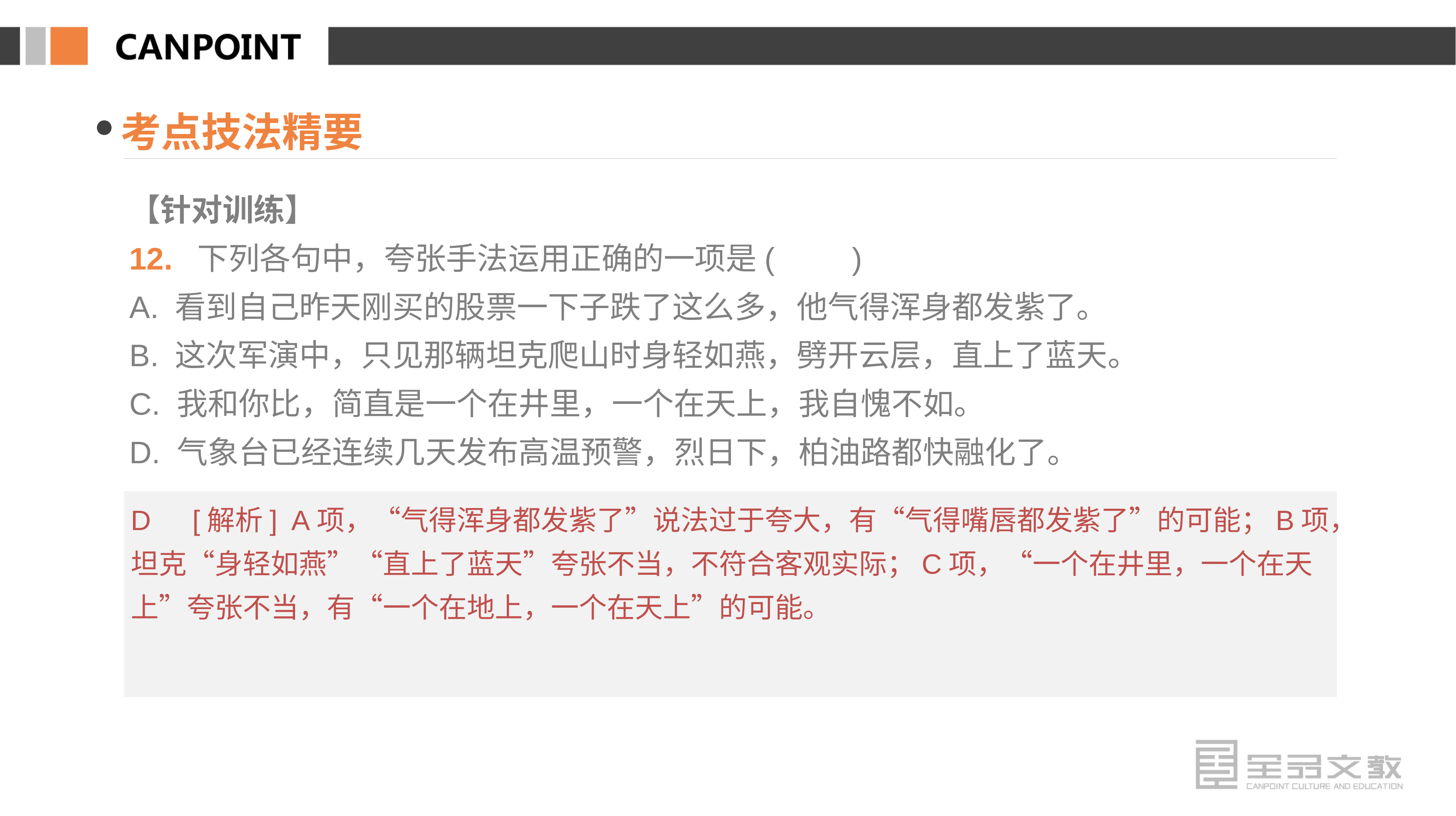

考点技法精要

【针对训练】
12.  下列各句中，夸张手法运用正确的一项是(　　)
A. 看到自己昨天刚买的股票一下子跌了这么多，他气得浑身都发紫了。
B. 这次军演中，只见那辆坦克爬山时身轻如燕，劈开云层，直上了蓝天。
C. 我和你比，简直是一个在井里，一个在天上，我自愧不如。
D. 气象台已经连续几天发布高温预警，烈日下，柏油路都快融化了。
D　[解析]  A项，“气得浑身都发紫了”说法过于夸大，有“气得嘴唇都发紫了”的可能；B项，坦克“身轻如燕”“直上了蓝天”夸张不当，不符合客观实际；C项，“一个在井里，一个在天上”夸张不当，有“一个在地上，一个在天上”的可能。